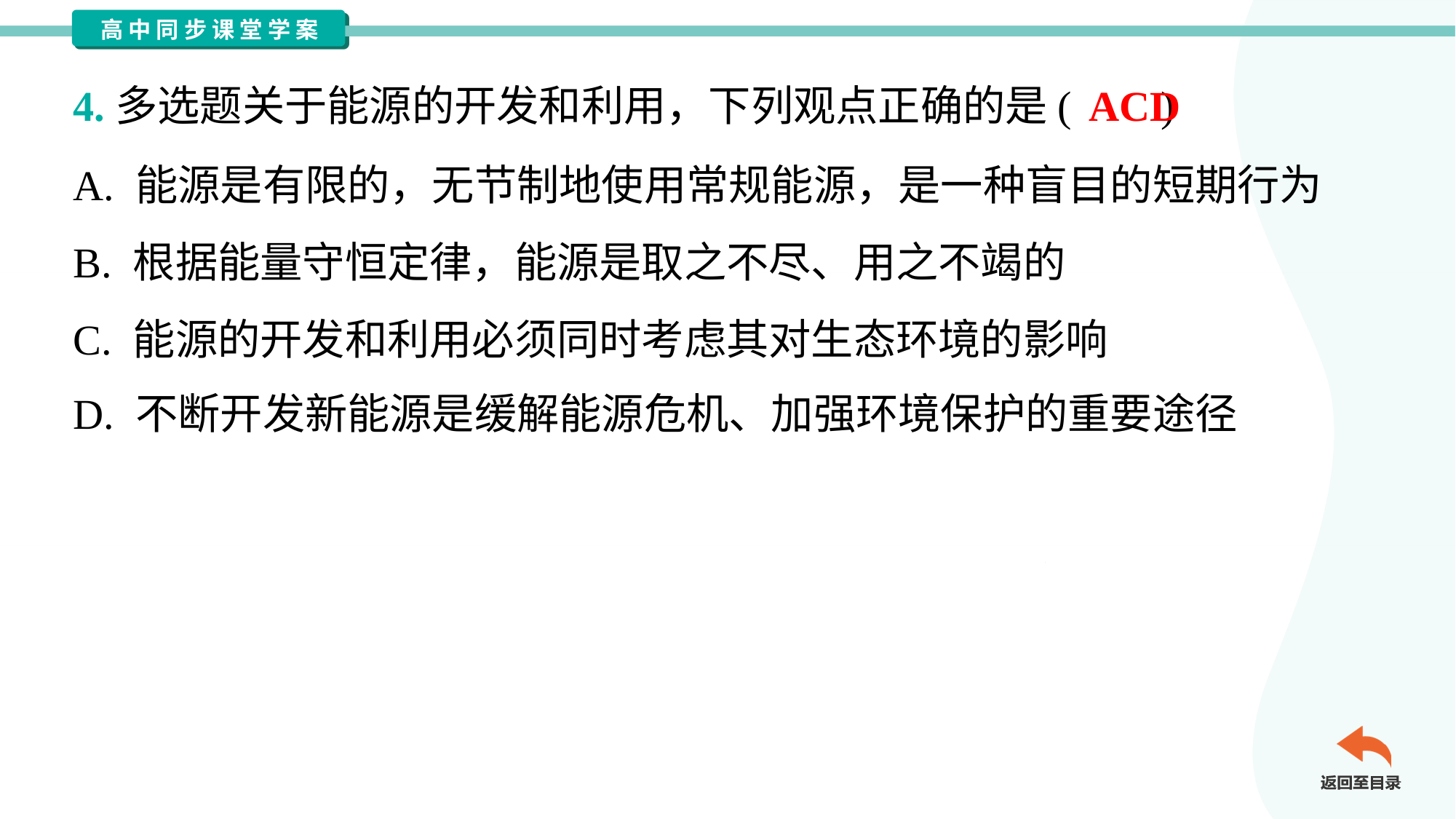

ACD
4.多选题关于能源的开发和利用，下列观点正确的是(        )
A. 能源是有限的，无节制地使用常规能源，是一种盲目的短期行为
B. 根据能量守恒定律，能源是取之不尽、用之不竭的
C. 能源的开发和利用必须同时考虑其对生态环境的影响
D. 不断开发新能源是缓解能源危机、加强环境保护的重要途径